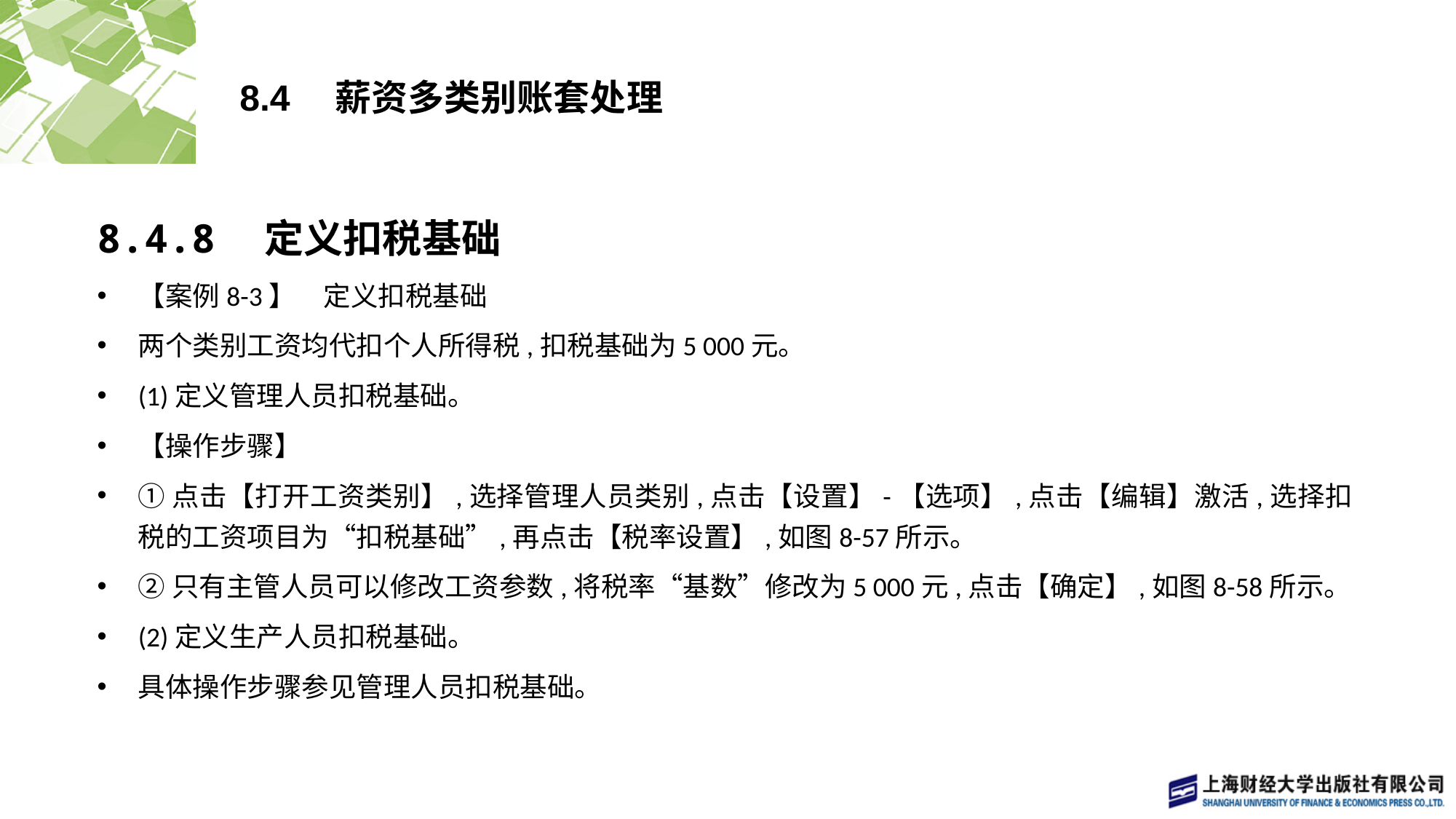

# 8.4　薪资多类别账套处理
8.4.8　定义扣税基础
【案例8-3】　定义扣税基础
两个类别工资均代扣个人所得税,扣税基础为5 000元。
(1)定义管理人员扣税基础。
【操作步骤】
①点击【打开工资类别】,选择管理人员类别,点击【设置】-【选项】,点击【编辑】激活,选择扣税的工资项目为“扣税基础”,再点击【税率设置】,如图8-57所示。
②只有主管人员可以修改工资参数,将税率“基数”修改为5 000元,点击【确定】,如图8-58所示。
(2)定义生产人员扣税基础。
具体操作步骤参见管理人员扣税基础。